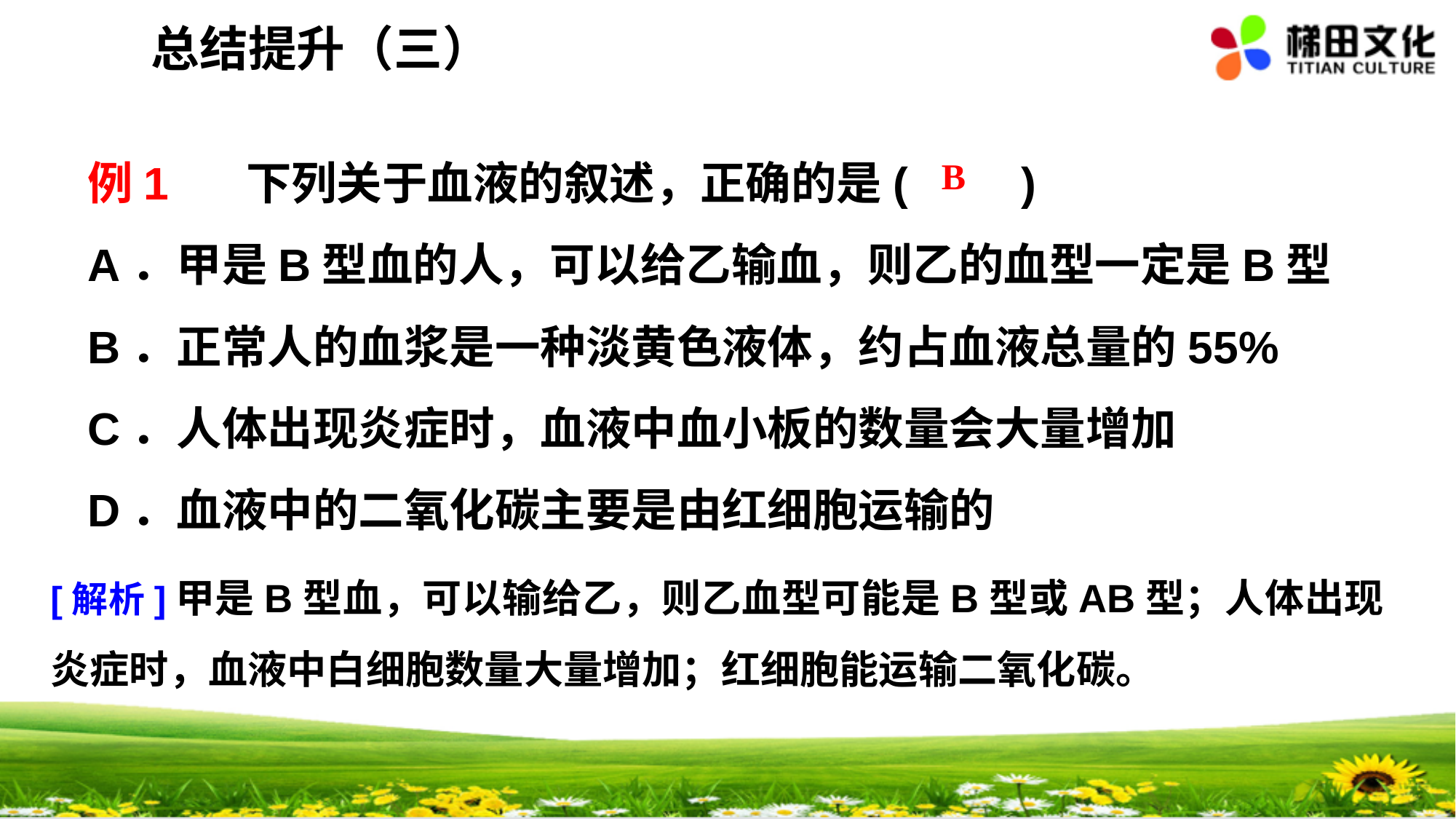

总结提升（三）
例1　  下列关于血液的叙述，正确的是(　　)
A．甲是B型血的人，可以给乙输血，则乙的血型一定是B型
B．正常人的血浆是一种淡黄色液体，约占血液总量的55%
C．人体出现炎症时，血液中血小板的数量会大量增加
D．血液中的二氧化碳主要是由红细胞运输的
 B
[解析]甲是B型血，可以输给乙，则乙血型可能是B型或AB型；人体出现炎症时，血液中白细胞数量大量增加；红细胞能运输二氧化碳。